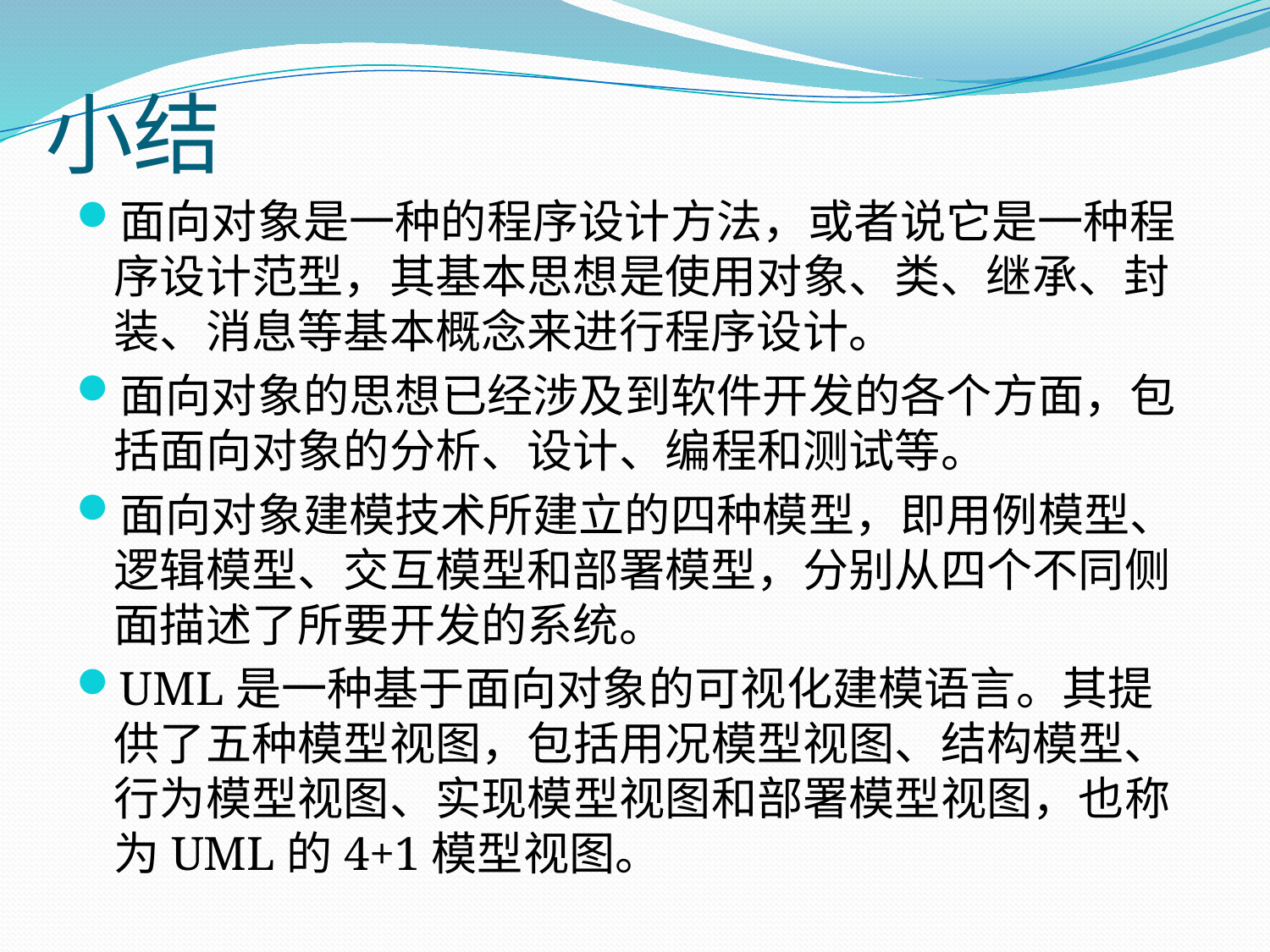

# 小结
面向对象是一种的程序设计方法，或者说它是一种程序设计范型，其基本思想是使用对象、类、继承、封装、消息等基本概念来进行程序设计。
面向对象的思想已经涉及到软件开发的各个方面，包括面向对象的分析、设计、编程和测试等。
面向对象建模技术所建立的四种模型，即用例模型、逻辑模型、交互模型和部署模型，分别从四个不同侧面描述了所要开发的系统。
UML是一种基于面向对象的可视化建模语言。其提供了五种模型视图，包括用况模型视图、结构模型、行为模型视图、实现模型视图和部署模型视图，也称为UML的4+1模型视图。